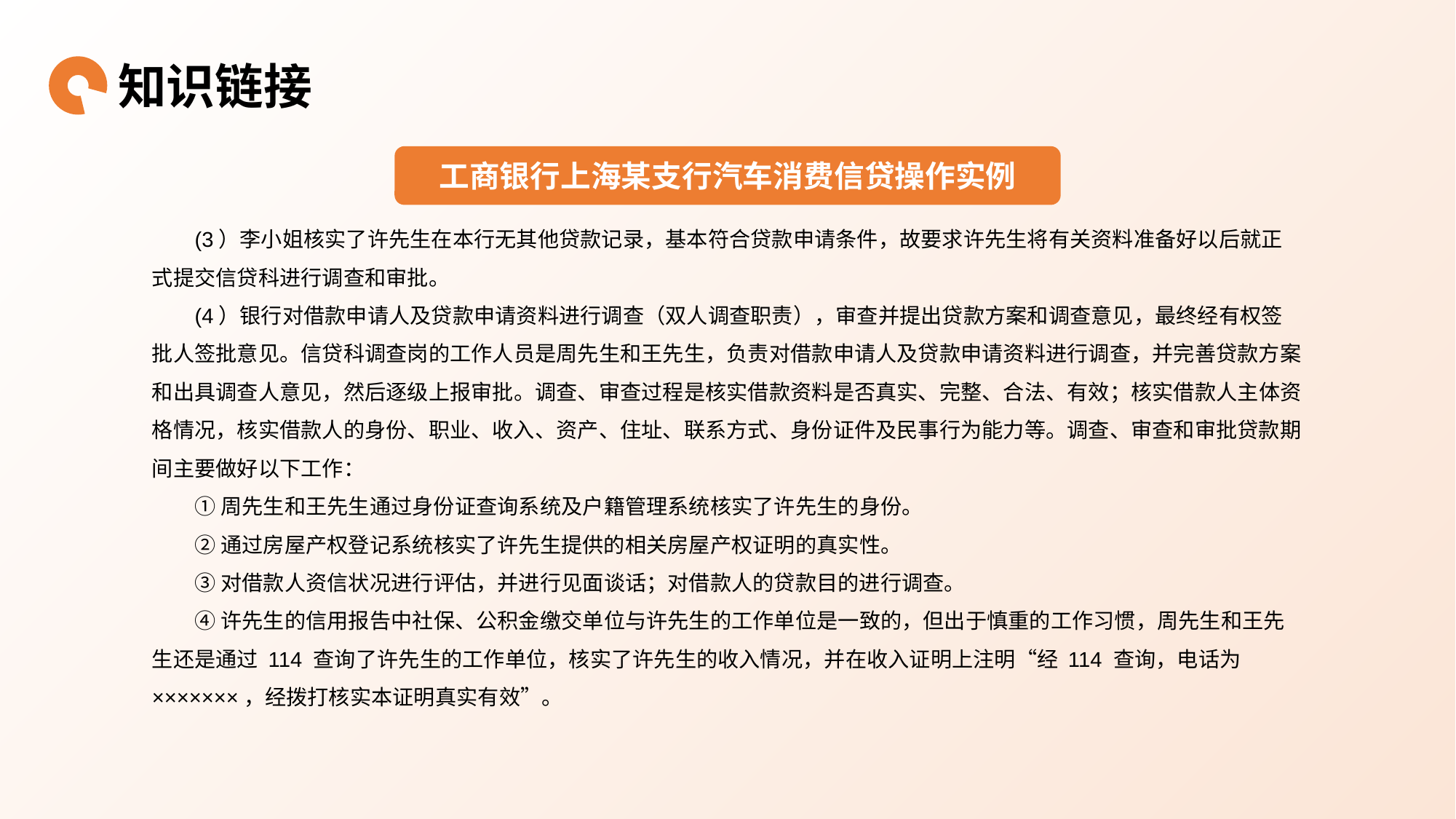

知识链接

工商银行上海某支行汽车消费信贷操作实例
(3）李小姐核实了许先生在本行无其他贷款记录，基本符合贷款申请条件，故要求许先生将有关资料准备好以后就正式提交信贷科进行调查和审批。
(4）银行对借款申请人及贷款申请资料进行调查（双人调查职责），审查并提出贷款方案和调查意见，最终经有权签批人签批意见。信贷科调查岗的工作人员是周先生和王先生，负责对借款申请人及贷款申请资料进行调查，并完善贷款方案和出具调查人意见，然后逐级上报审批。调查、审查过程是核实借款资料是否真实、完整、合法、有效；核实借款人主体资格情况，核实借款人的身份、职业、收入、资产、住址、联系方式、身份证件及民事行为能力等。调查、审查和审批贷款期间主要做好以下工作：
①周先生和王先生通过身份证查询系统及户籍管理系统核实了许先生的身份。
②通过房屋产权登记系统核实了许先生提供的相关房屋产权证明的真实性。
③对借款人资信状况进行评估，并进行见面谈话；对借款人的贷款目的进行调查。
④许先生的信用报告中社保、公积金缴交单位与许先生的工作单位是一致的，但出于慎重的工作习惯，周先生和王先生还是通过 114 查询了许先生的工作单位，核实了许先生的收入情况，并在收入证明上注明“经 114 查询，电话为 ×××××××，经拨打核实本证明真实有效”。